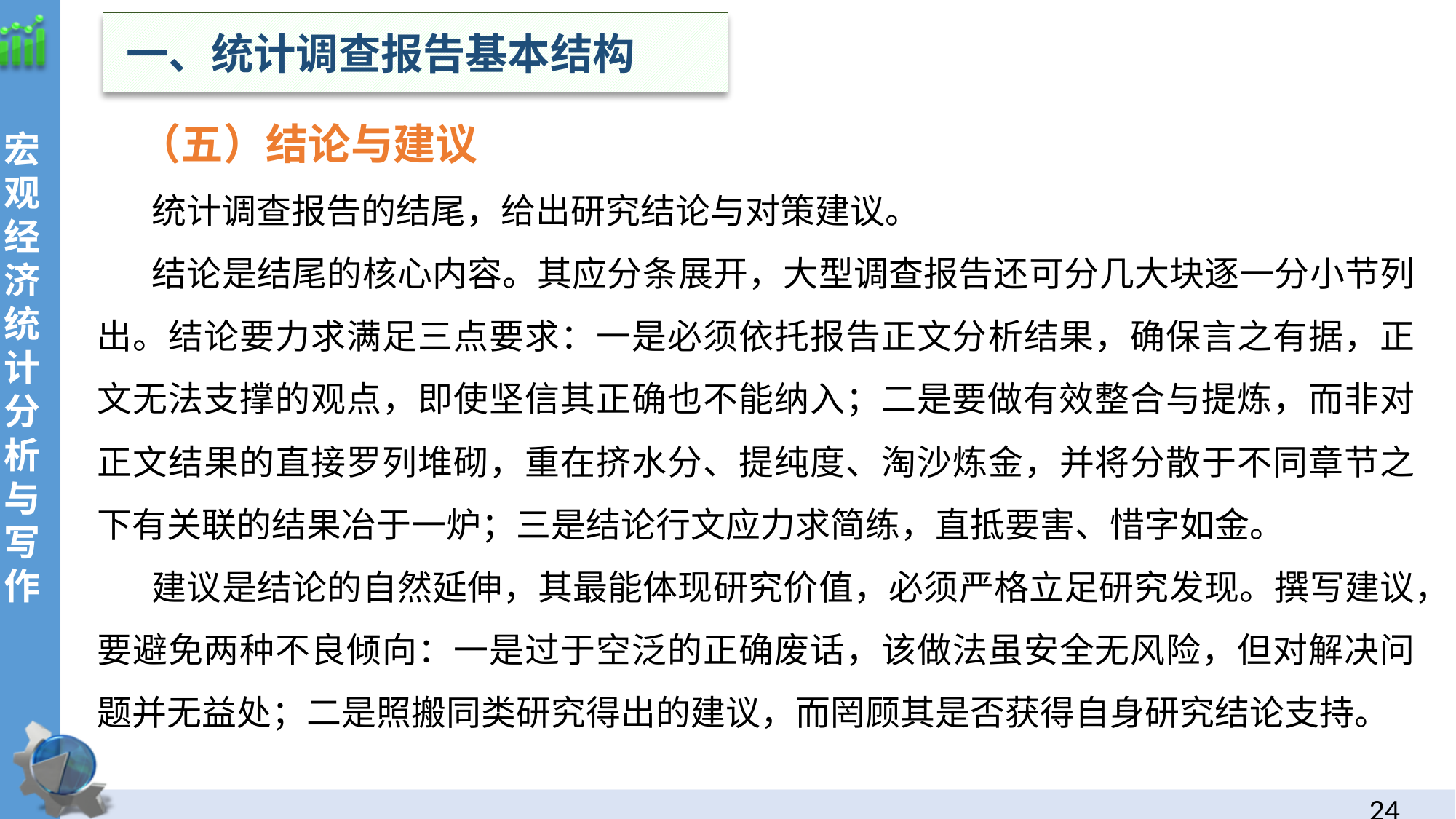

一、统计调查报告基本结构
    （五）结论与建议
统计调查报告的结尾，给出研究结论与对策建议。
结论是结尾的核心内容。其应分条展开，大型调查报告还可分几大块逐一分小节列出。结论要力求满足三点要求：一是必须依托报告正文分析结果，确保言之有据，正文无法支撑的观点，即使坚信其正确也不能纳入；二是要做有效整合与提炼，而非对正文结果的直接罗列堆砌，重在挤水分、提纯度、淘沙炼金，并将分散于不同章节之下有关联的结果冶于一炉；三是结论行文应力求简练，直抵要害、惜字如金。
建议是结论的自然延伸，其最能体现研究价值，必须严格立足研究发现。撰写建议，要避免两种不良倾向：一是过于空泛的正确废话，该做法虽安全无风险，但对解决问题并无益处；二是照搬同类研究得出的建议，而罔顾其是否获得自身研究结论支持。
24